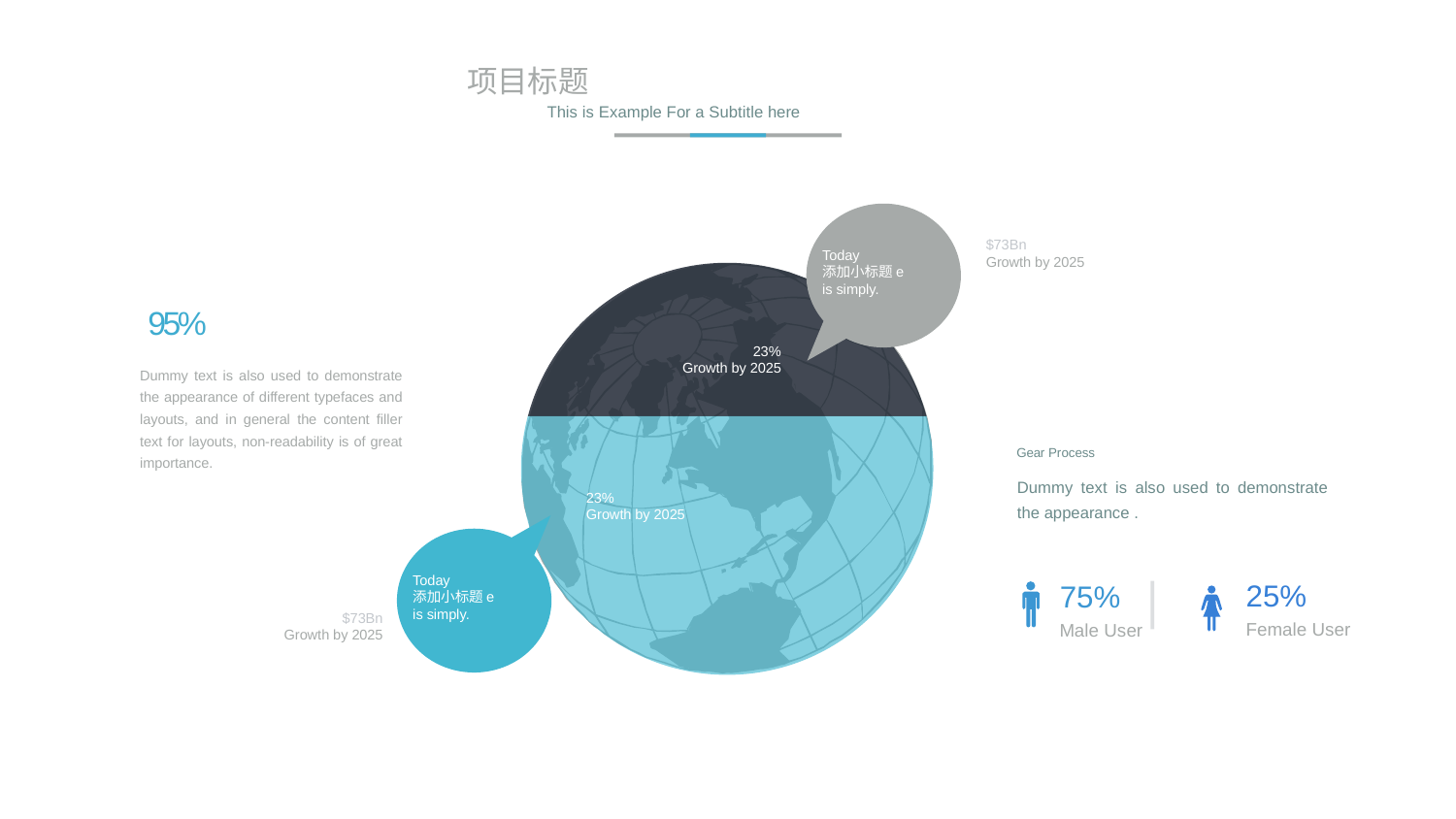

29
项目标题
This is Example For a Subtitle here

$73Bn
Growth by 2025
Today
添加小标题e
is simply.

95%
Dummy text is also used to demonstrate the appearance of different typefaces and layouts, and in general the content filler text for layouts, non-readability is of great importance.
23%
Growth by 2025
Gear Process
Dummy text is also used to demonstrate the appearance .
23%
Growth by 2025

Today
添加小标题e
is simply.
75%
Male User

25%
Female User

$73Bn
Growth by 2025